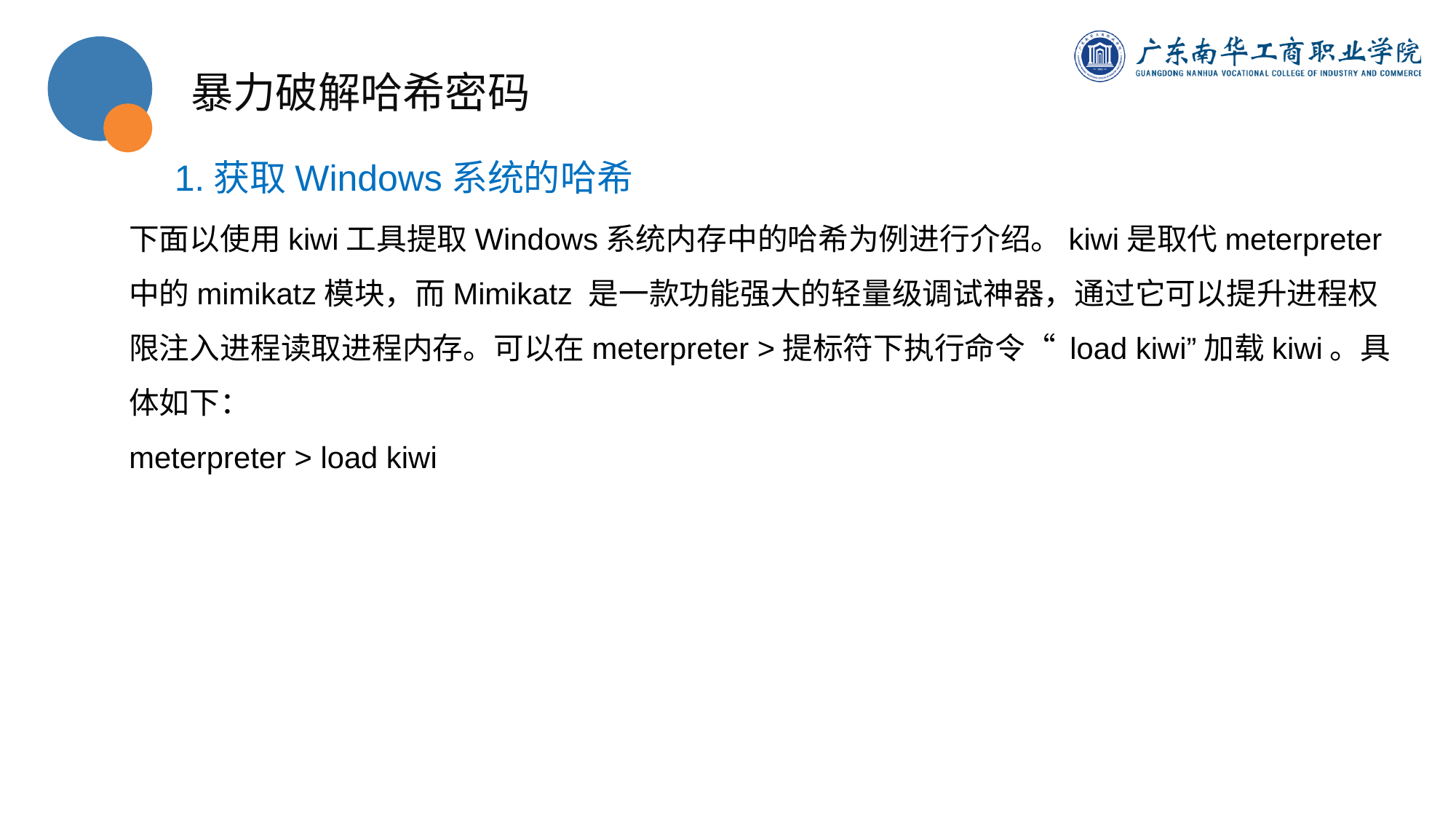

暴力破解哈希密码

1.获取Windows系统的哈希
下面以使用kiwi工具提取Windows系统内存中的哈希为例进行介绍。kiwi是取代meterpreter中的mimikatz模块，而Mimikatz 是一款功能强大的轻量级调试神器，通过它可以提升进程权限注入进程读取进程内存。可以在meterpreter >提标符下执行命令“ load kiwi”加载kiwi。具体如下：
meterpreter > load kiwi